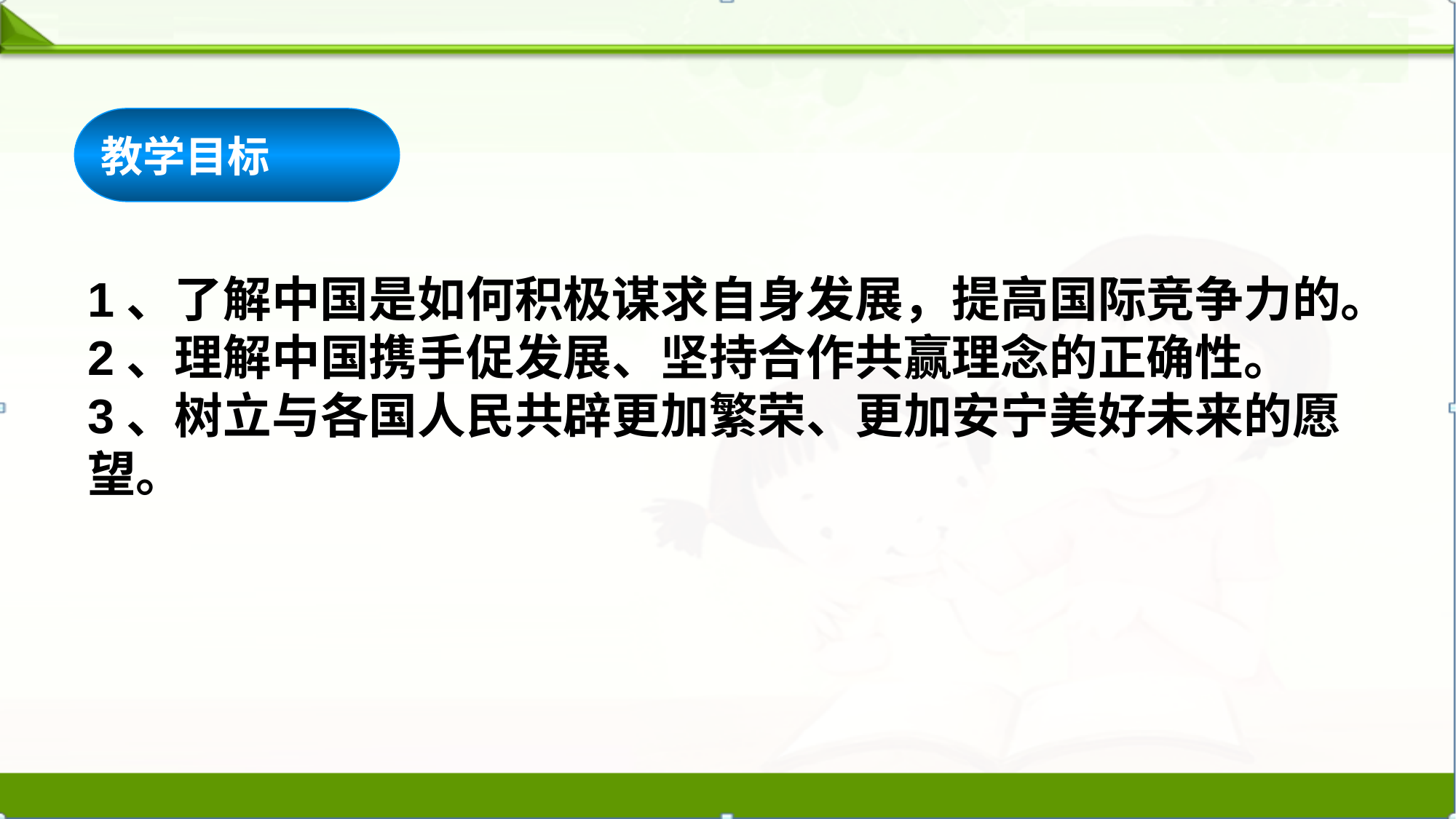

教学目标
1、了解中国是如何积极谋求自身发展，提高国际竞争力的。
2、理解中国携手促发展、坚持合作共赢理念的正确性。
3、树立与各国人民共辟更加繁荣、更加安宁美好未来的愿望。